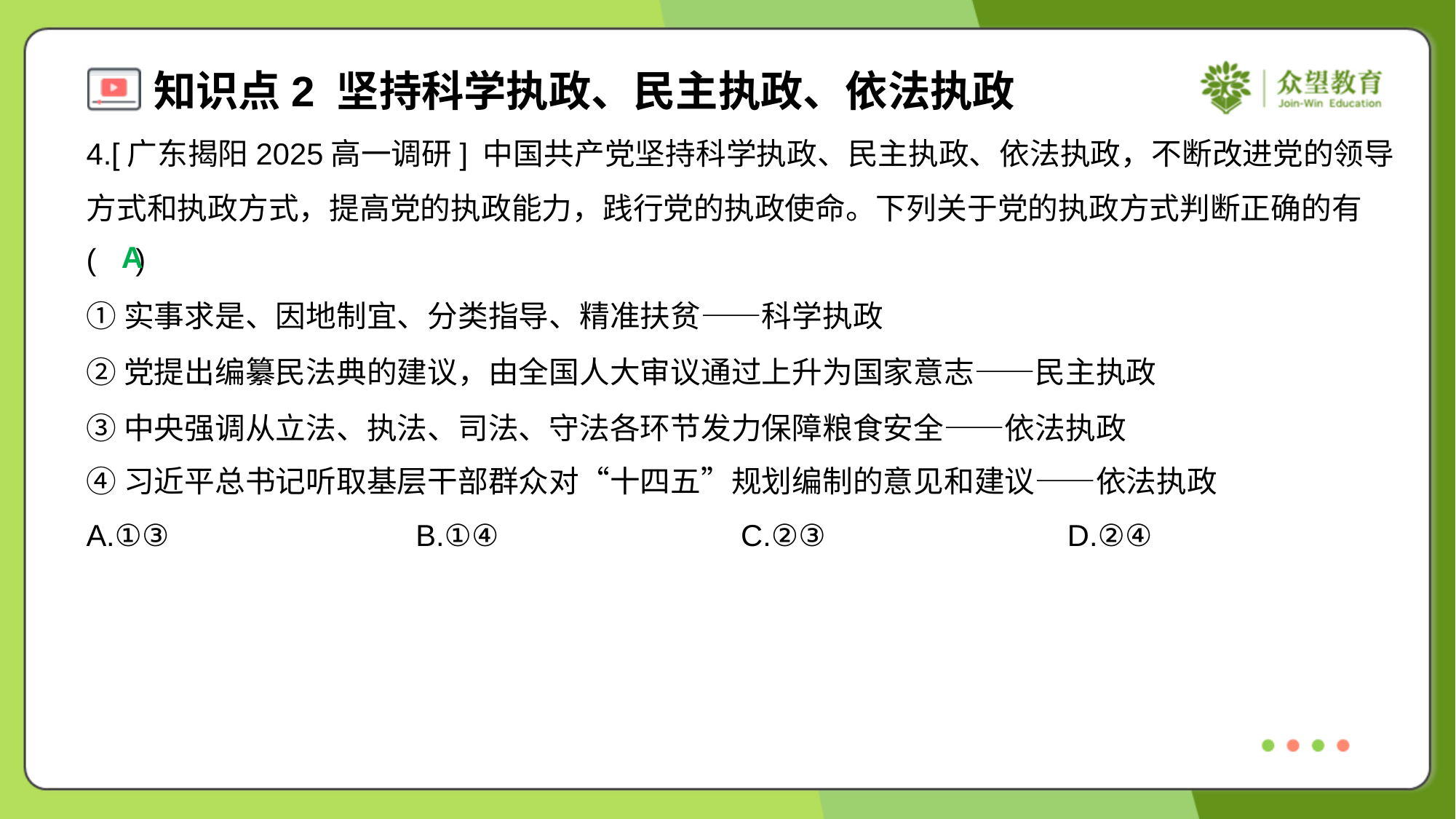

4.[广东揭阳2025高一调研] 中国共产党坚持科学执政、民主执政、依法执政，不断改进党的领导
方式和执政方式，提高党的执政能力，践行党的执政使命。下列关于党的执政方式判断正确的有
(     )
A
①实事求是、因地制宜、分类指导、精准扶贫——科学执政
②党提出编纂民法典的建议，由全国人大审议通过上升为国家意志——民主执政
③中央强调从立法、执法、司法、守法各环节发力保障粮食安全——依法执政
④习近平总书记听取基层干部群众对“十四五”规划编制的意见和建议——依法执政
A.①③	B.①④	C.②③	D.②④